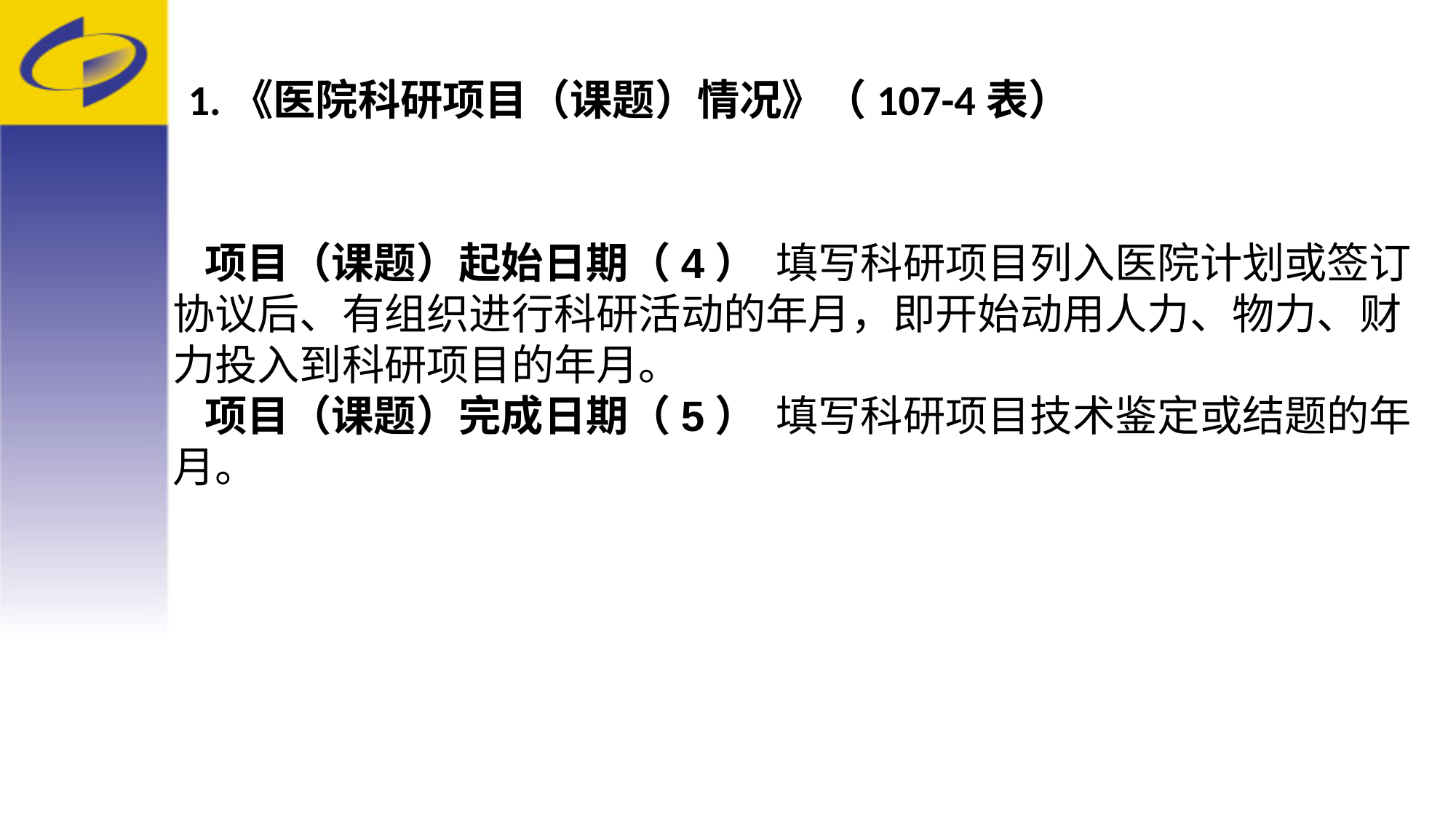

1.《医院科研项目（课题）情况》（107-4表）
项目（课题）起始日期（4）  填写科研项目列入医院计划或签订协议后、有组织进行科研活动的年月，即开始动用人力、物力、财力投入到科研项目的年月。
项目（课题）完成日期（5）  填写科研项目技术鉴定或结题的年月。